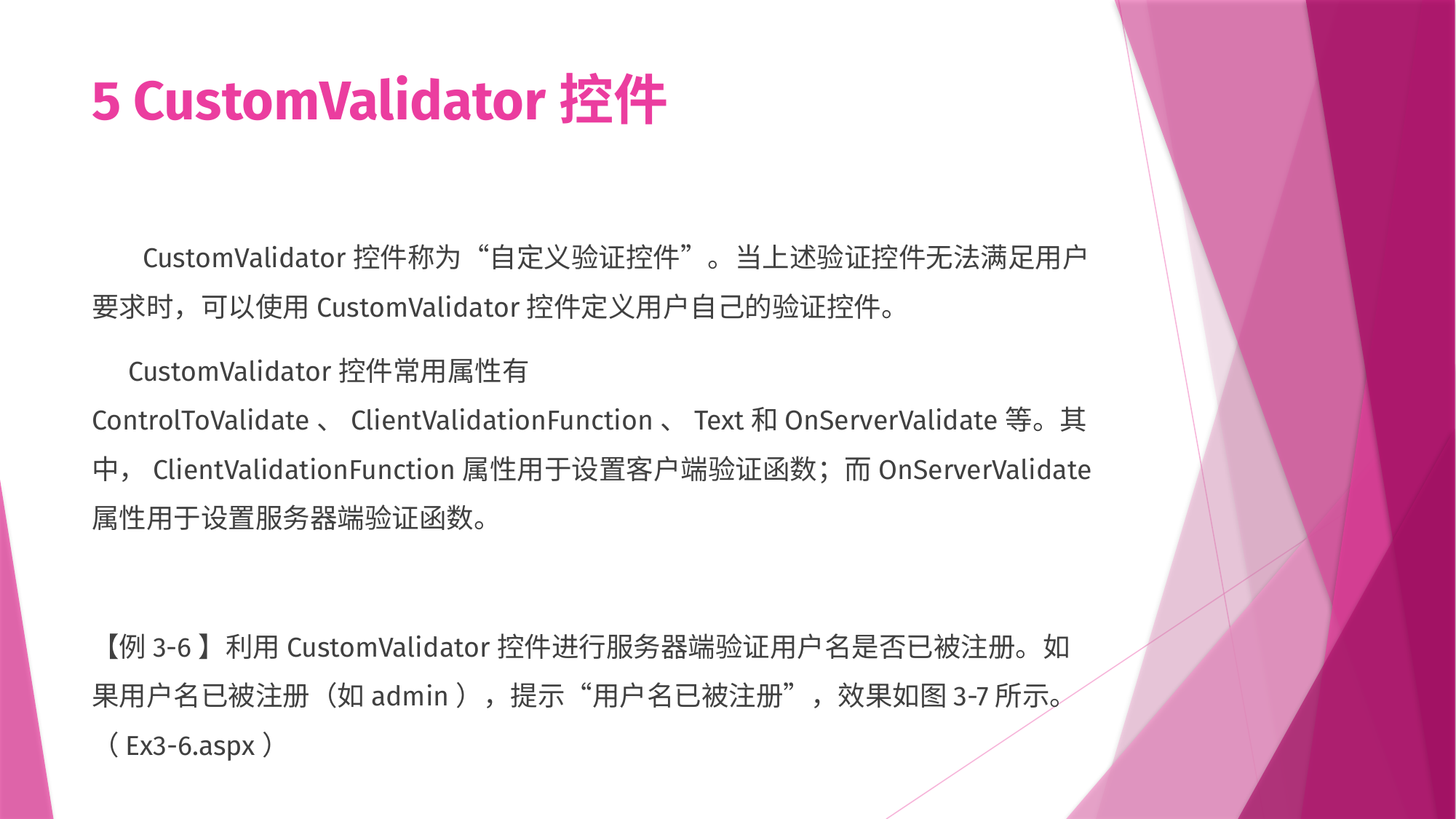

# 5 CustomValidator控件
       CustomValidator控件称为“自定义验证控件”。当上述验证控件无法满足用户要求时，可以使用CustomValidator控件定义用户自己的验证控件。
     CustomValidator控件常用属性有ControlToValidate、ClientValidationFunction、Text和OnServerValidate等。其中，ClientValidationFunction属性用于设置客户端验证函数；而OnServerValidate属性用于设置服务器端验证函数。

【例3-6】利用CustomValidator控件进行服务器端验证用户名是否已被注册。如果用户名已被注册（如admin），提示“用户名已被注册”，效果如图3-7所示。（Ex3-6.aspx）